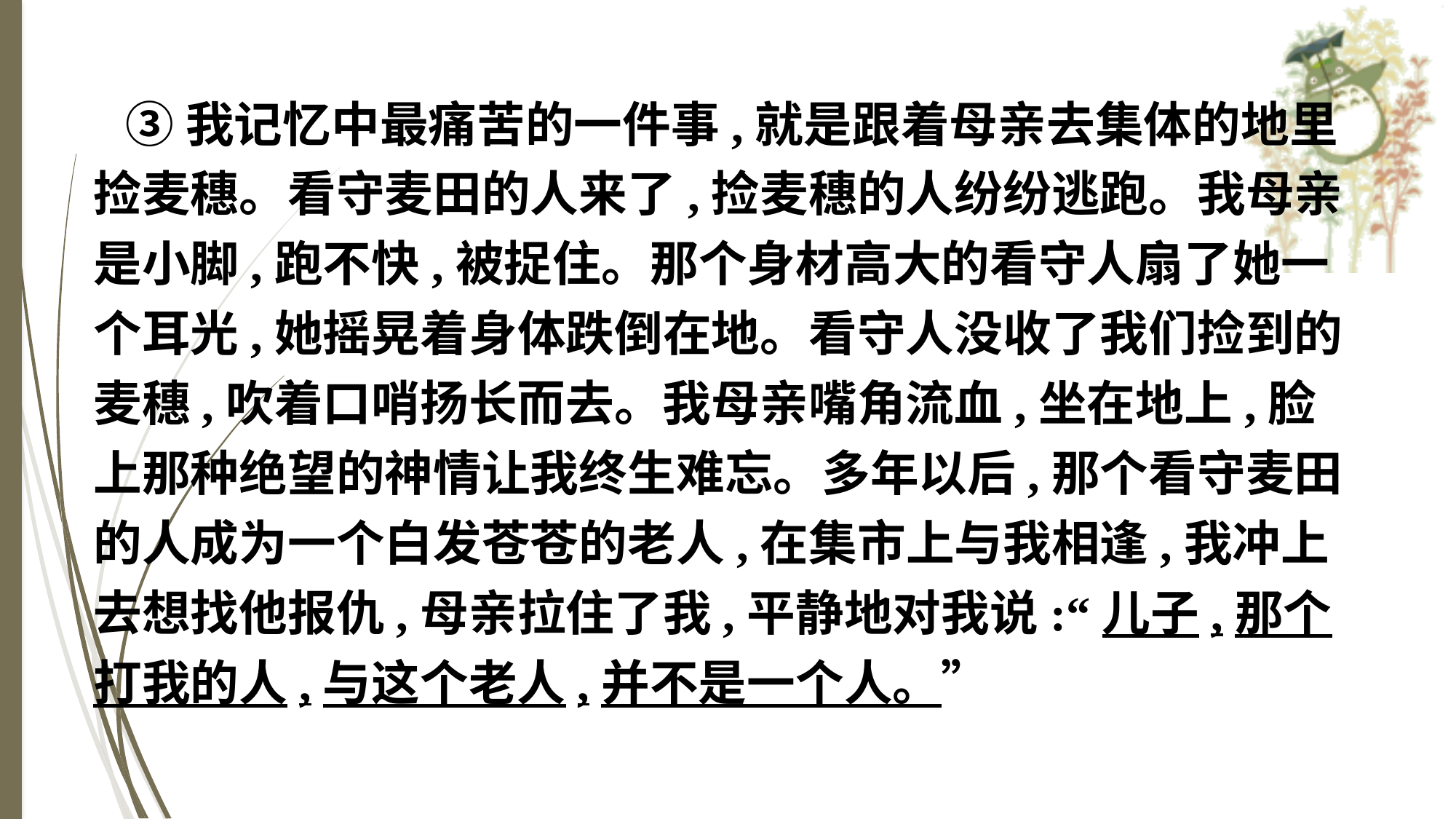

③我记忆中最痛苦的一件事,就是跟着母亲去集体的地里捡麦穗。看守麦田的人来了,捡麦穗的人纷纷逃跑。我母亲是小脚,跑不快,被捉住。那个身材高大的看守人扇了她一个耳光,她摇晃着身体跌倒在地。看守人没收了我们捡到的麦穗,吹着口哨扬长而去。我母亲嘴角流血,坐在地上,脸上那种绝望的神情让我终生难忘。多年以后,那个看守麦田的人成为一个白发苍苍的老人,在集市上与我相逢,我冲上去想找他报仇,母亲拉住了我,平静地对我说:“儿子,那个打我的人,与这个老人,并不是一个人。”